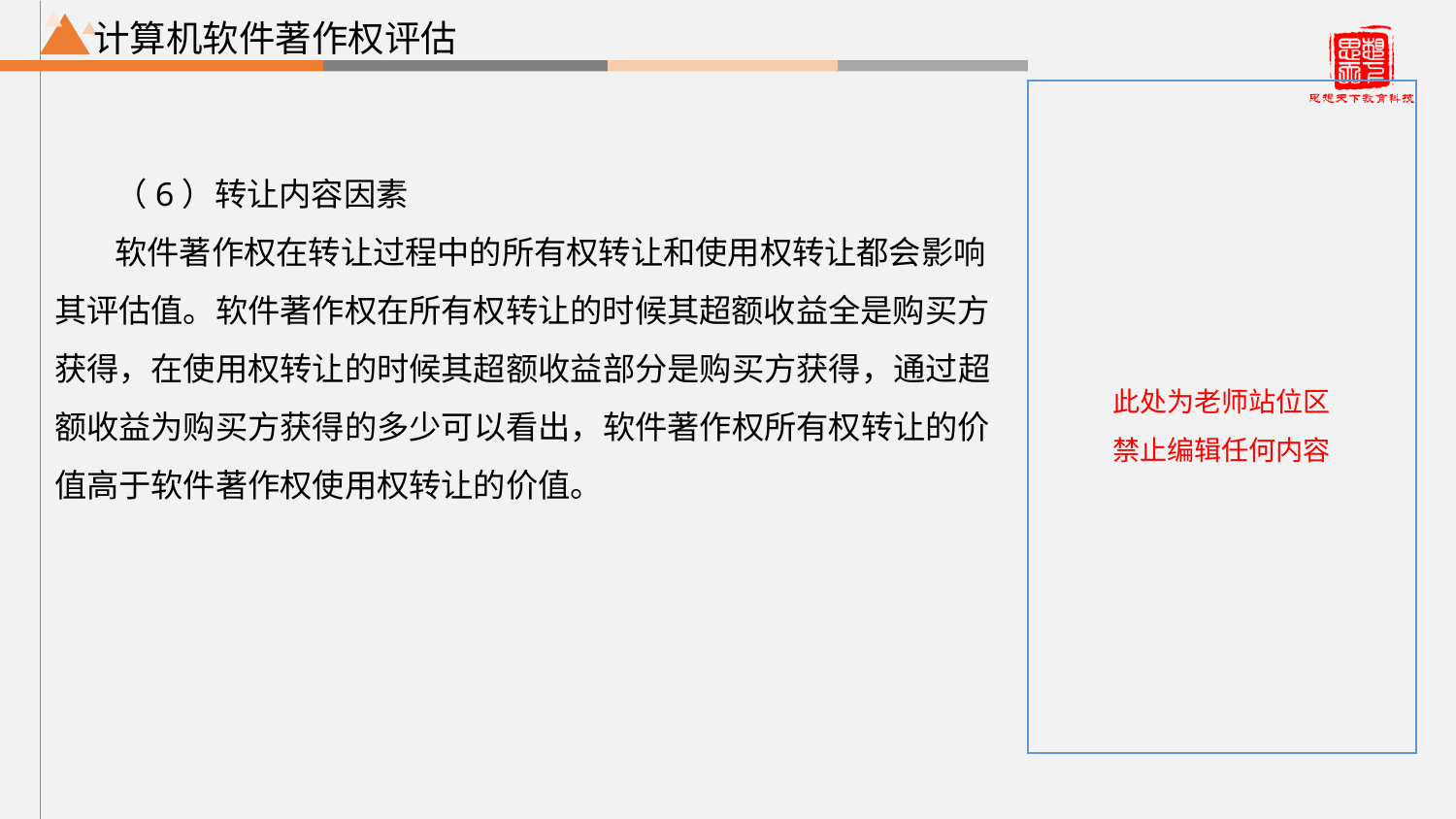

计算机软件著作权评估
（6）转让内容因素
软件著作权在转让过程中的所有权转让和使用权转让都会影响其评估值。软件著作权在所有权转让的时候其超额收益全是购买方获得，在使用权转让的时候其超额收益部分是购买方获得，通过超额收益为购买方获得的多少可以看出，软件著作权所有权转让的价值高于软件著作权使用权转让的价值。

11